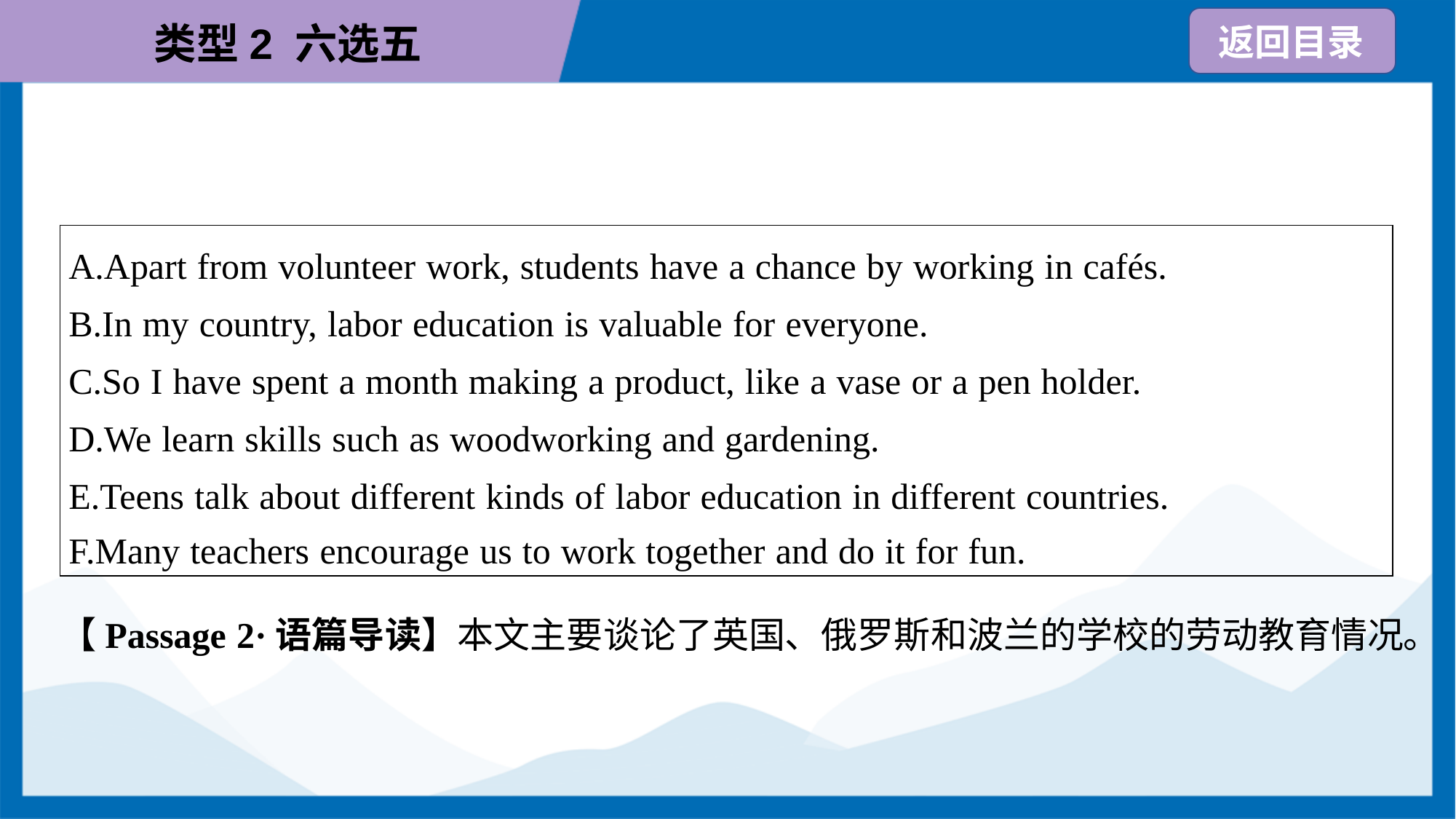

| A.Apart from volunteer work, students have a chance by working in cafés. B.In my country, labor education is valuable for everyone. C.So I have spent a month making a product, like a vase or a pen holder. D.We learn skills such as woodworking and gardening. E.Teens talk about different kinds of labor education in different countries. F.Many teachers encourage us to work together and do it for fun. |
| --- |
【Passage 2·语篇导读】本文主要谈论了英国、俄罗斯和波兰的学校的劳动教育情况。